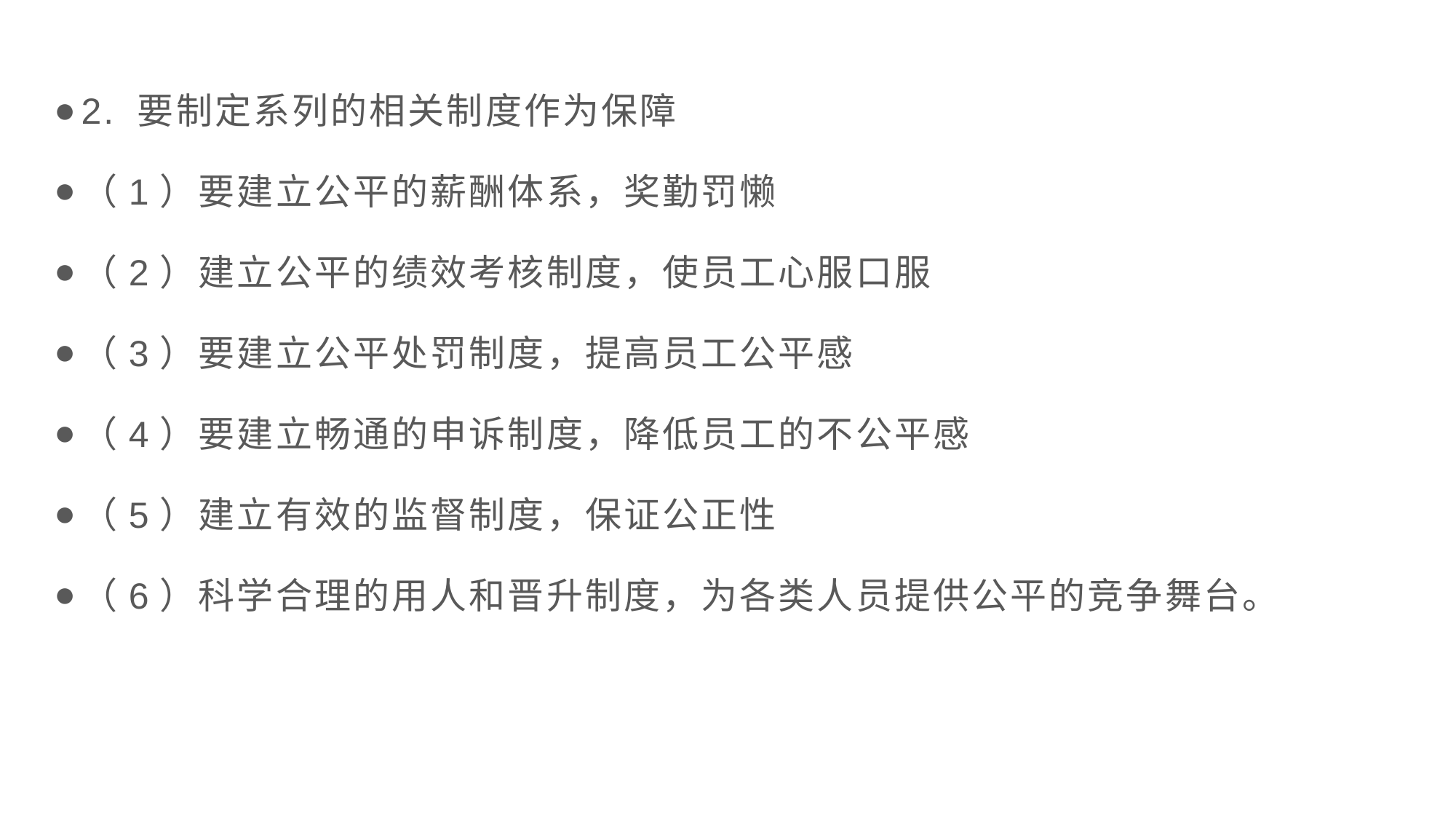

2. 要制定系列的相关制度作为保障
（1）要建立公平的薪酬体系，奖勤罚懒
（2）建立公平的绩效考核制度，使员工心服口服
（3）要建立公平处罚制度，提高员工公平感
（4）要建立畅通的申诉制度，降低员工的不公平感
（5）建立有效的监督制度，保证公正性
（6）科学合理的用人和晋升制度，为各类人员提供公平的竞争舞台。